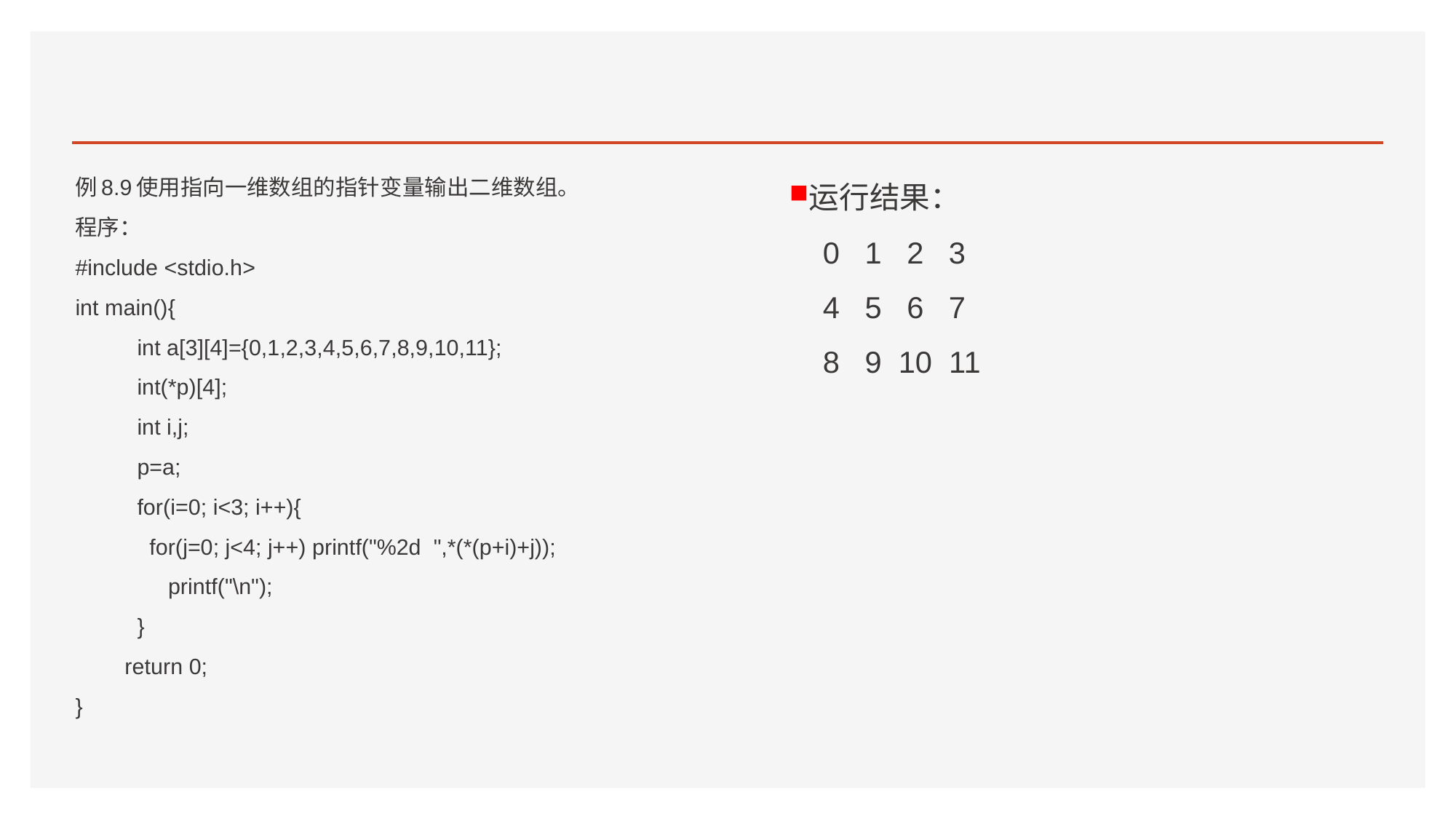

#
例8.9使用指向一维数组的指针变量输出二维数组。
程序：
#include <stdio.h>
int main(){
          int a[3][4]={0,1,2,3,4,5,6,7,8,9,10,11};
          int(*p)[4];
          int i,j;
          p=a;
          for(i=0; i<3; i++){
            for(j=0; j<4; j++) printf("%2d  ",*(*(p+i)+j));
               printf("\n");
          }
        return 0;
}
运行结果：
    0   1   2   3
    4   5   6   7
    8   9  10  11